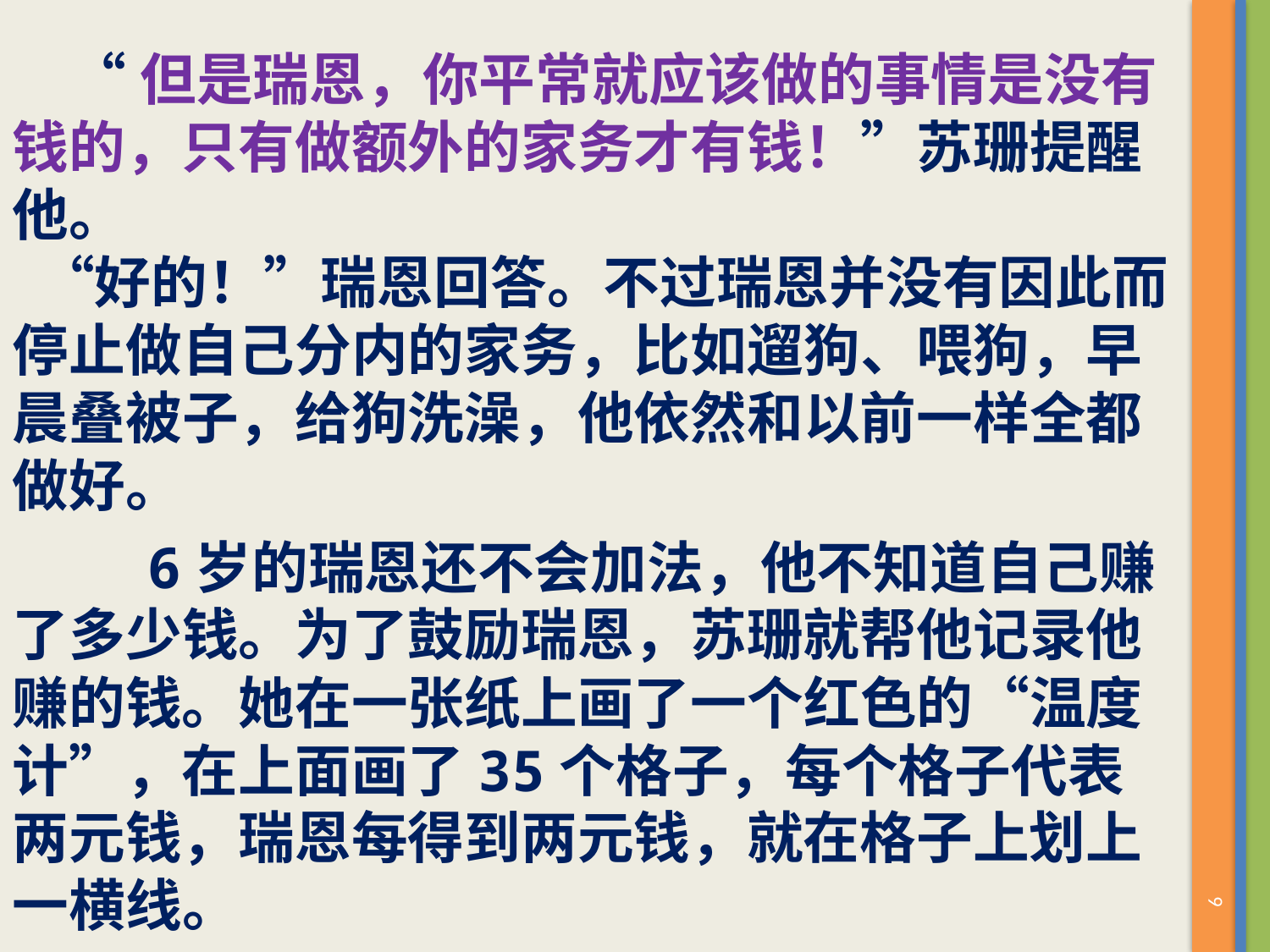

“但是瑞恩，你平常就应该做的事情是没有钱的，只有做额外的家务才有钱！”苏珊提醒他。
  “好的！”瑞恩回答。不过瑞恩并没有因此而停止做自己分内的家务，比如遛狗、喂狗，早晨叠被子，给狗洗澡，他依然和以前一样全都做好。
    6岁的瑞恩还不会加法，他不知道自己赚了多少钱。为了鼓励瑞恩，苏珊就帮他记录他赚的钱。她在一张纸上画了一个红色的“温度计”，在上面画了35个格子，每个格子代表两元钱，瑞恩每得到两元钱，就在格子上划上一横线。
9